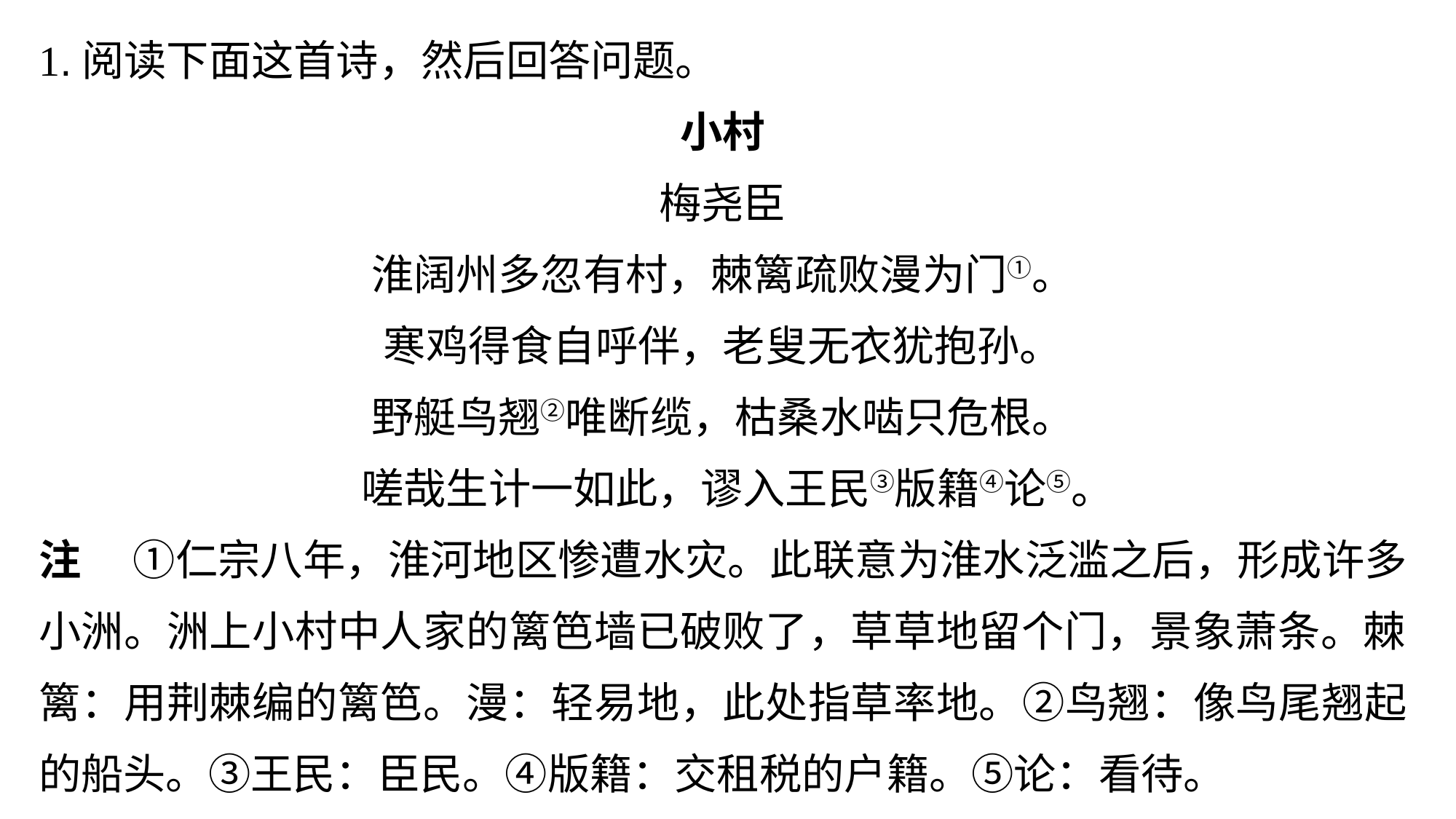

1.阅读下面这首诗，然后回答问题。
小村
梅尧臣
淮阔州多忽有村，棘篱疏败漫为门①。
寒鸡得食自呼伴，老叟无衣犹抱孙。
野艇鸟翘②唯断缆，枯桑水啮只危根。
  嗟哉生计一如此，谬入王民③版籍④论⑤。
注 　①仁宗八年，淮河地区惨遭水灾。此联意为淮水泛滥之后，形成许多小洲。洲上小村中人家的篱笆墙已破败了，草草地留个门，景象萧条。棘篱：用荆棘编的篱笆。漫：轻易地，此处指草率地。②鸟翘：像鸟尾翘起的船头。③王民：臣民。④版籍：交租税的户籍。⑤论：看待。